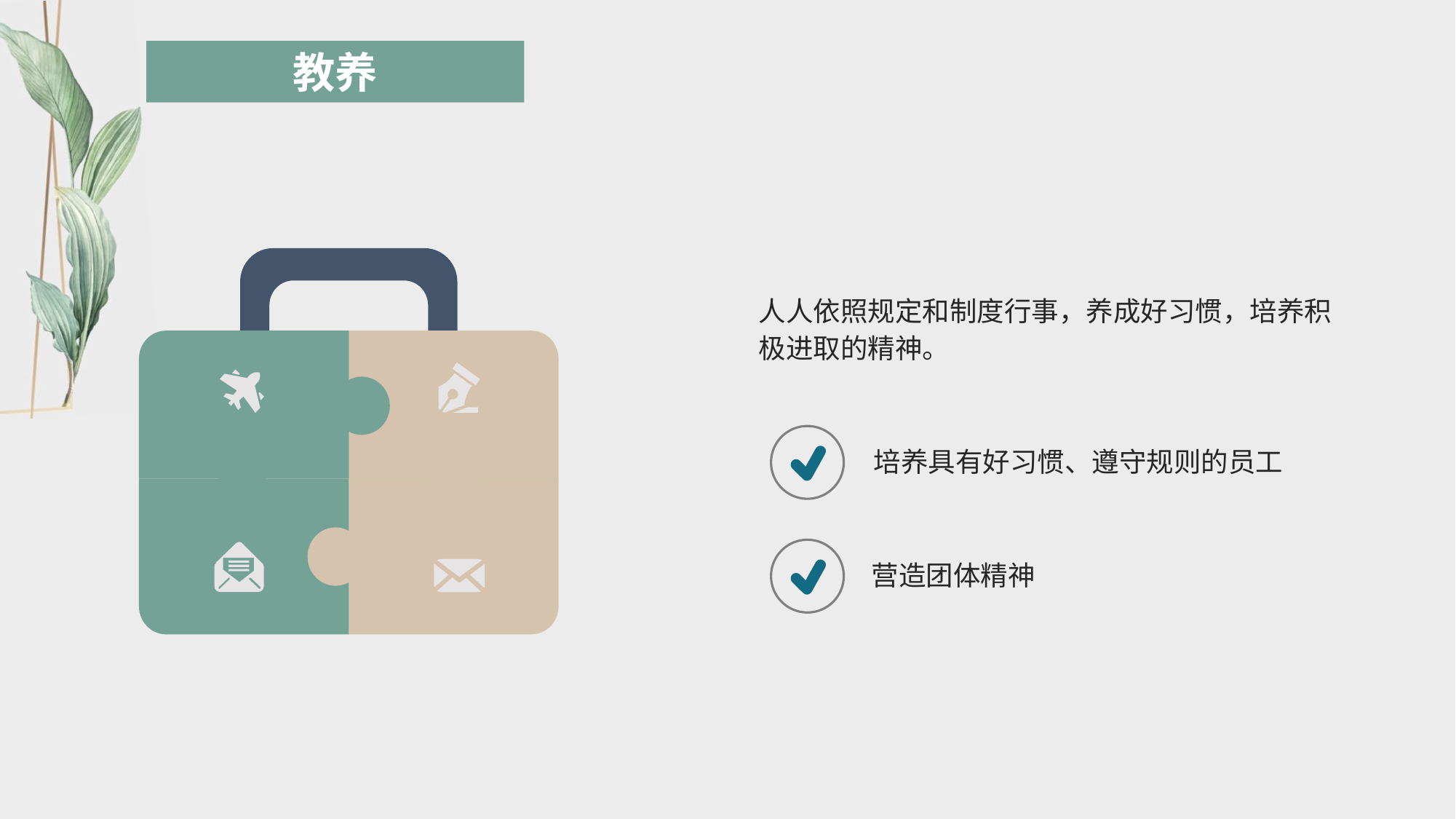

人人依照规定和制度行事，养成好习惯，培养积极进取的精神。

培养具有好习惯、遵守规则的员工

营造团体精神